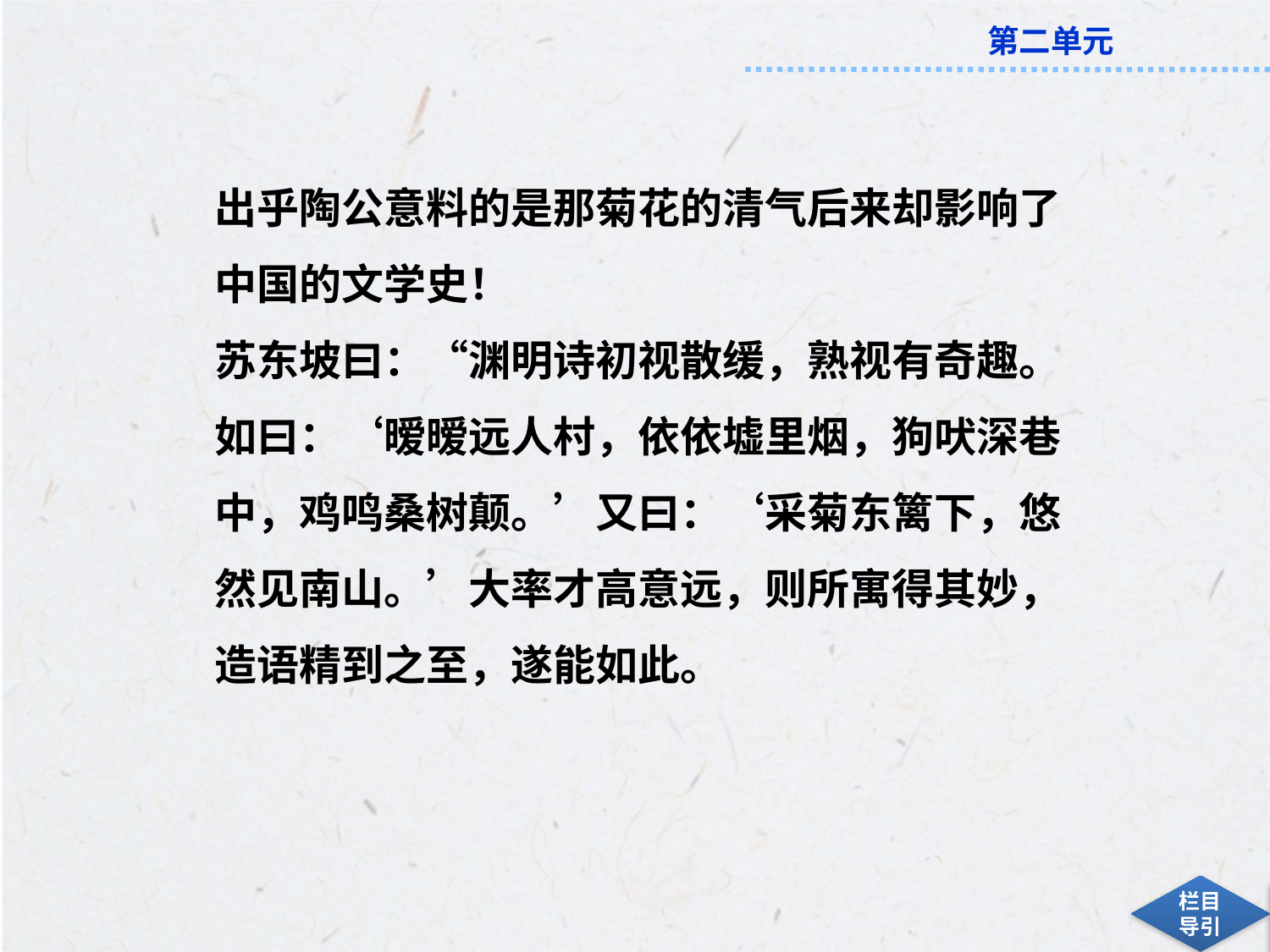

出乎陶公意料的是那菊花的清气后来却影响了中国的文学史！
苏东坡曰：“渊明诗初视散缓，熟视有奇趣。如曰：‘暧暧远人村，依依墟里烟，狗吠深巷中，鸡鸣桑树颠。’又曰：‘采菊东篱下，悠然见南山。’大率才高意远，则所寓得其妙，造语精到之至，遂能如此。